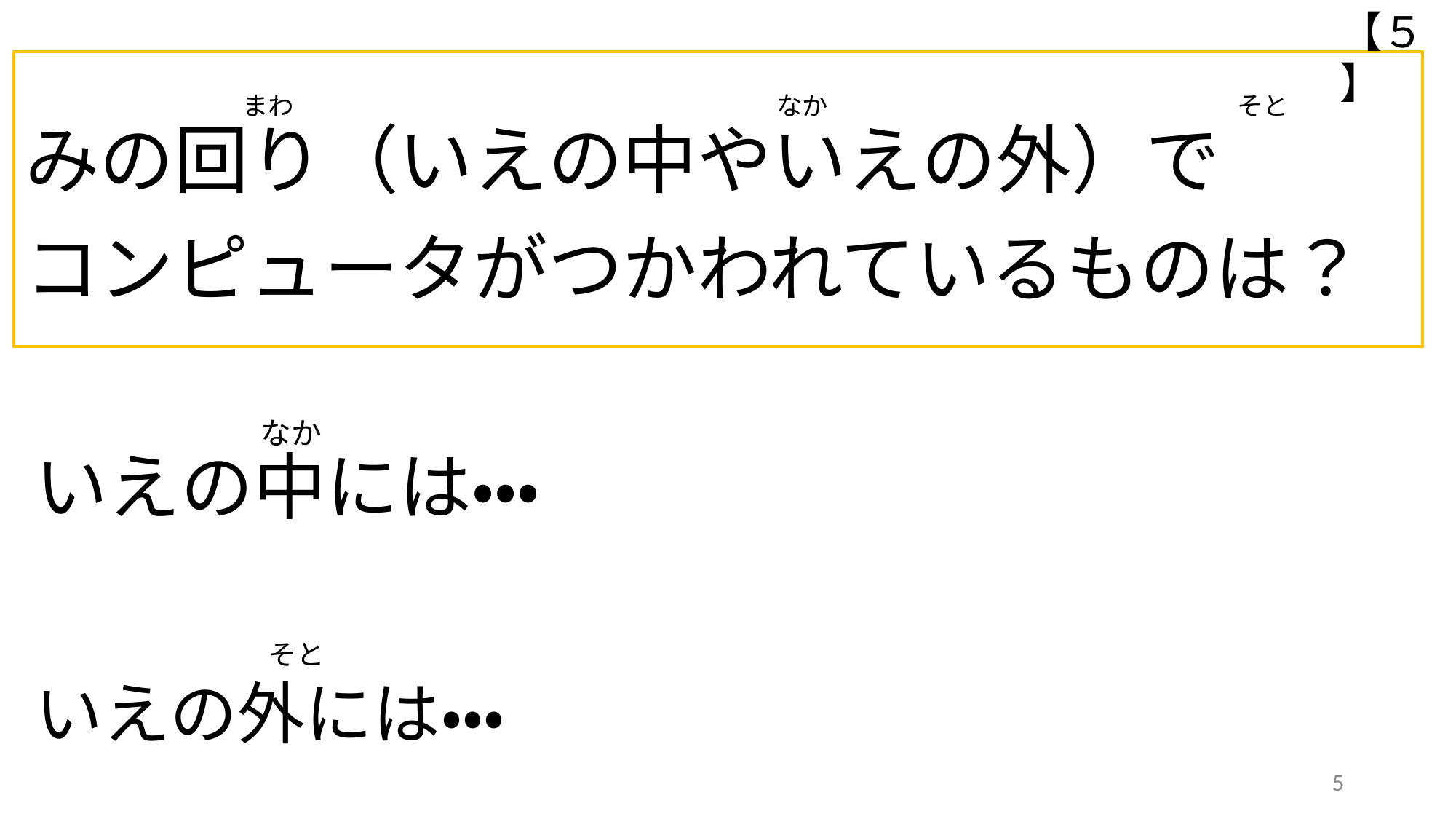

【５】
　　    　　  　　 まわ　　　　　　 　　　　　　　　　　　　  なか　　　　　　                 　　　　　　そと
みの回り（いえの中やいえの外）で

コンピュータがつかわれているものは？
# なか いえの中には・・・
                     　　　そと
いえの外には・・・
5